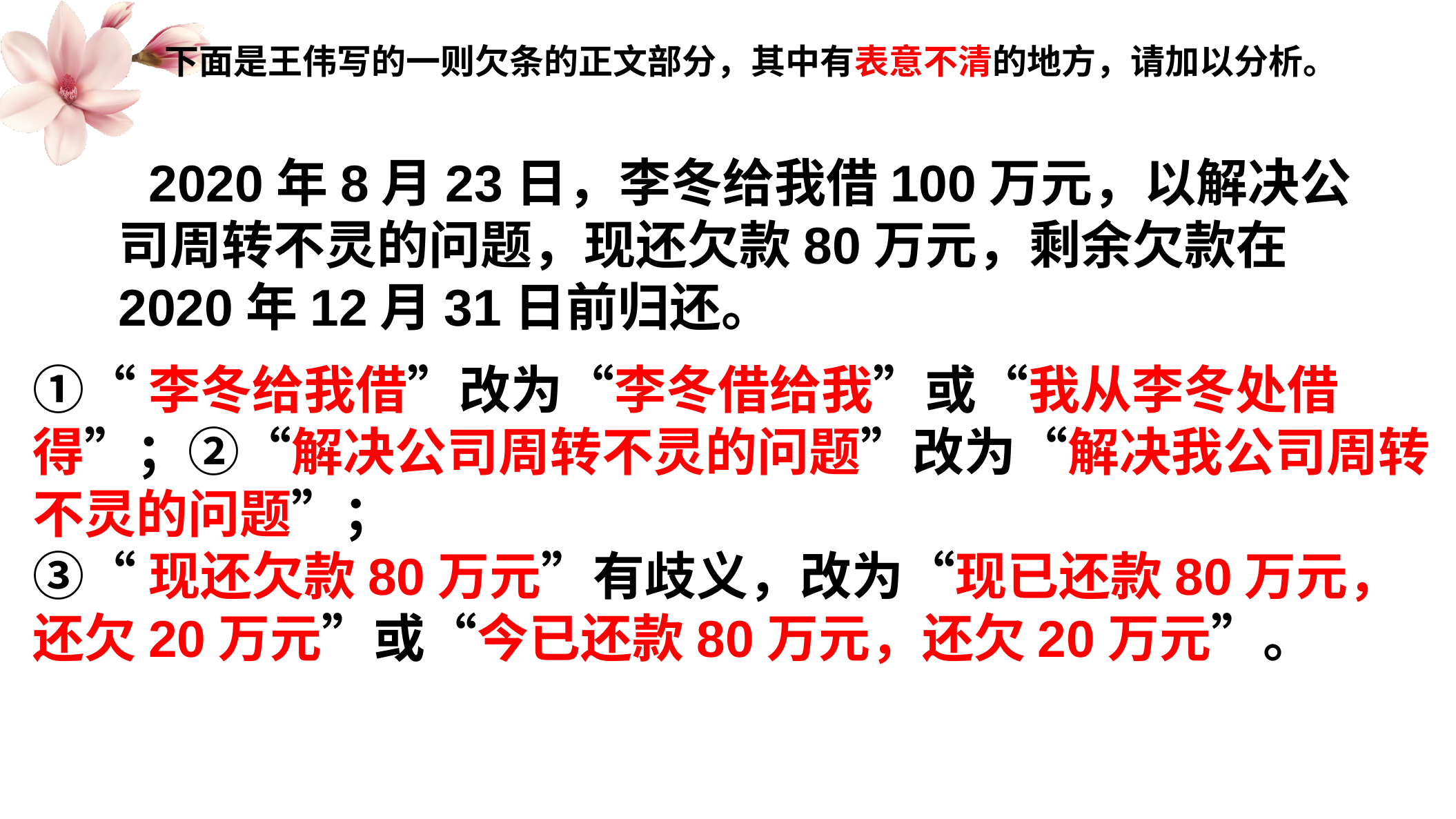

下面是王伟写的一则欠条的正文部分，其中有表意不清的地方，请加以分析。

2020年8月23日，李冬给我借100万元，以解决公司周转不灵的问题，现还欠款80万元，剩余欠款在2020年12月31日前归还。
①“李冬给我借”改为“李冬借给我”或“我从李冬处借得”；②“解决公司周转不灵的问题”改为“解决我公司周转不灵的问题”；
③“现还欠款80万元”有歧义，改为“现已还款80万元，还欠20万元”或“今已还款80万元，还欠20万元”。